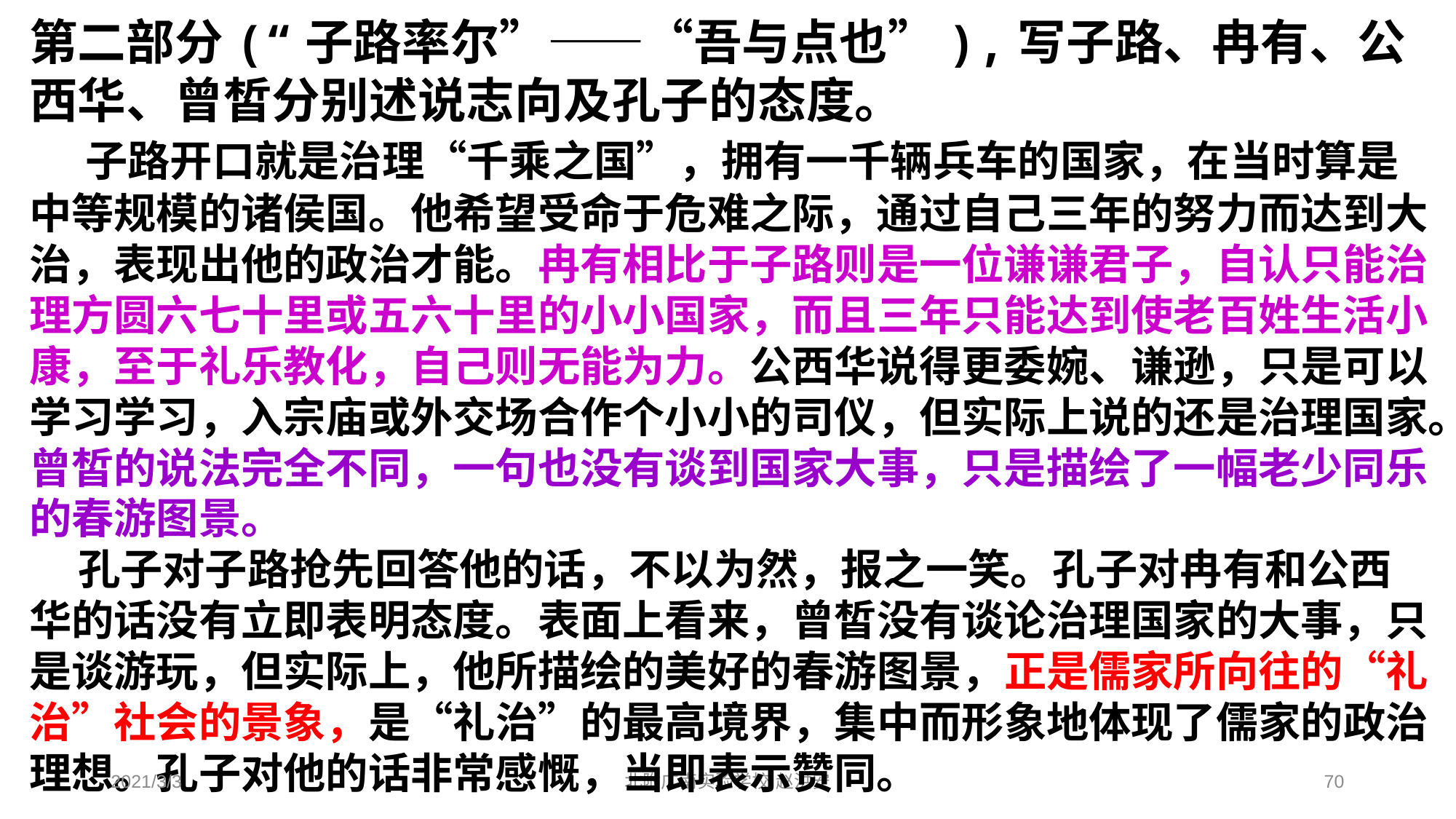

第二部分(“子路率尔”——“吾与点也”),写子路、冉有、公西华、曾皙分别述说志向及孔子的态度。
    子路开口就是治理“千乘之国”，拥有一千辆兵车的国家，在当时算是中等规模的诸侯国。他希望受命于危难之际，通过自己三年的努力而达到大治，表现出他的政治才能。冉有相比于子路则是一位谦谦君子，自认只能治理方圆六七十里或五六十里的小小国家，而且三年只能达到使老百姓生活小康，至于礼乐教化，自己则无能为力。公西华说得更委婉、谦逊，只是可以学习学习，入宗庙或外交场合作个小小的司仪，但实际上说的还是治理国家。曾皙的说法完全不同，一句也没有谈到国家大事，只是描绘了一幅老少同乐的春游图景。
    孔子对子路抢先回答他的话，不以为然，报之一笑。孔子对冉有和公西华的话没有立即表明态度。表面上看来，曾皙没有谈论治理国家的大事，只是谈游玩，但实际上，他所描绘的美好的春游图景，正是儒家所向往的“礼治”社会的景象，是“礼治”的最高境界，集中而形象地体现了儒家的政治理想。孔子对他的话非常感慨，当即表示赞同。
2021/3/3
北附广南实验学校 赵洪安
70